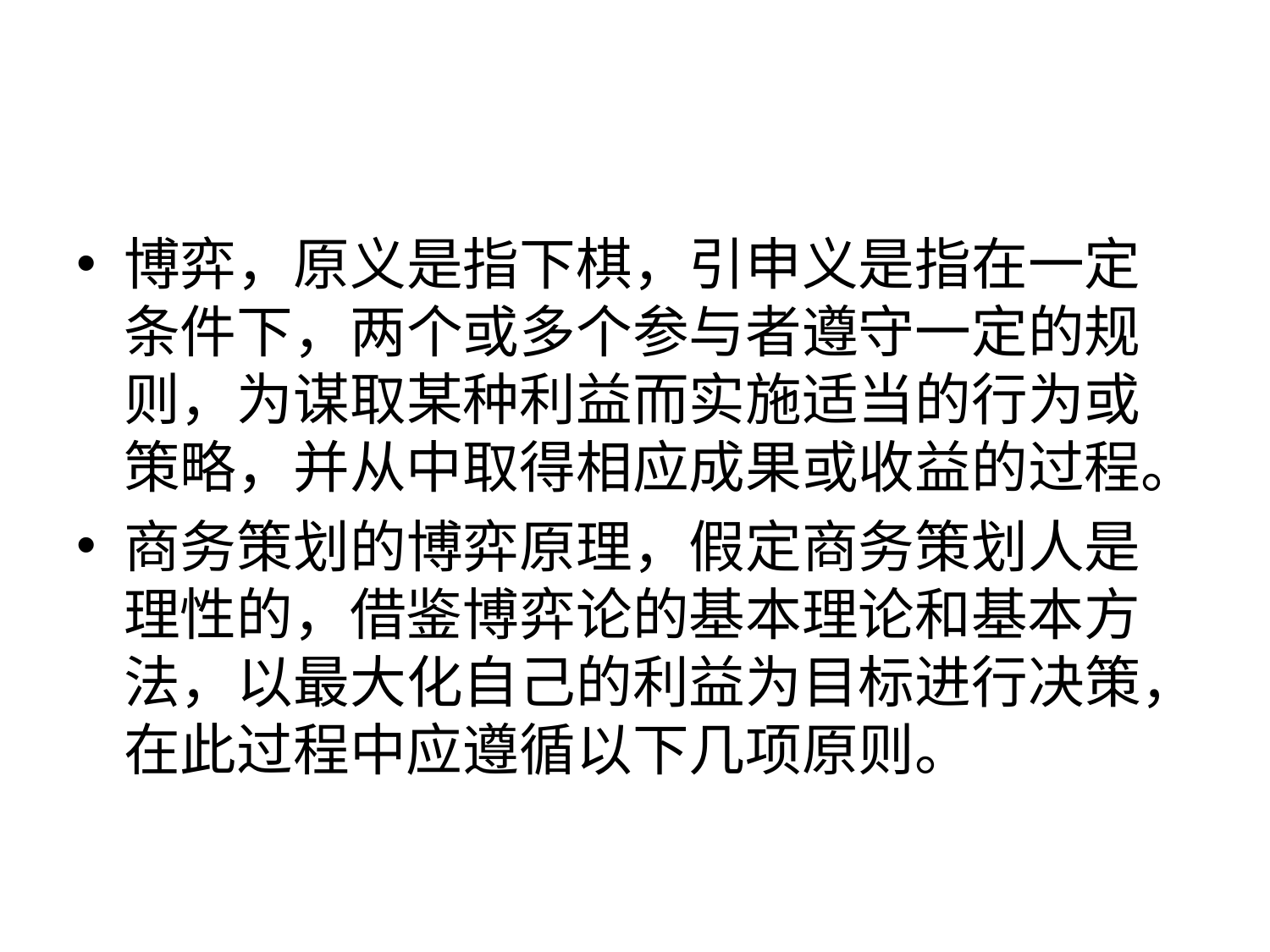

#
博弈，原义是指下棋，引申义是指在一定条件下，两个或多个参与者遵守一定的规则，为谋取某种利益而实施适当的行为或策略，并从中取得相应成果或收益的过程。
商务策划的博弈原理，假定商务策划人是理性的，借鉴博弈论的基本理论和基本方法，以最大化自己的利益为目标进行决策，在此过程中应遵循以下几项原则。